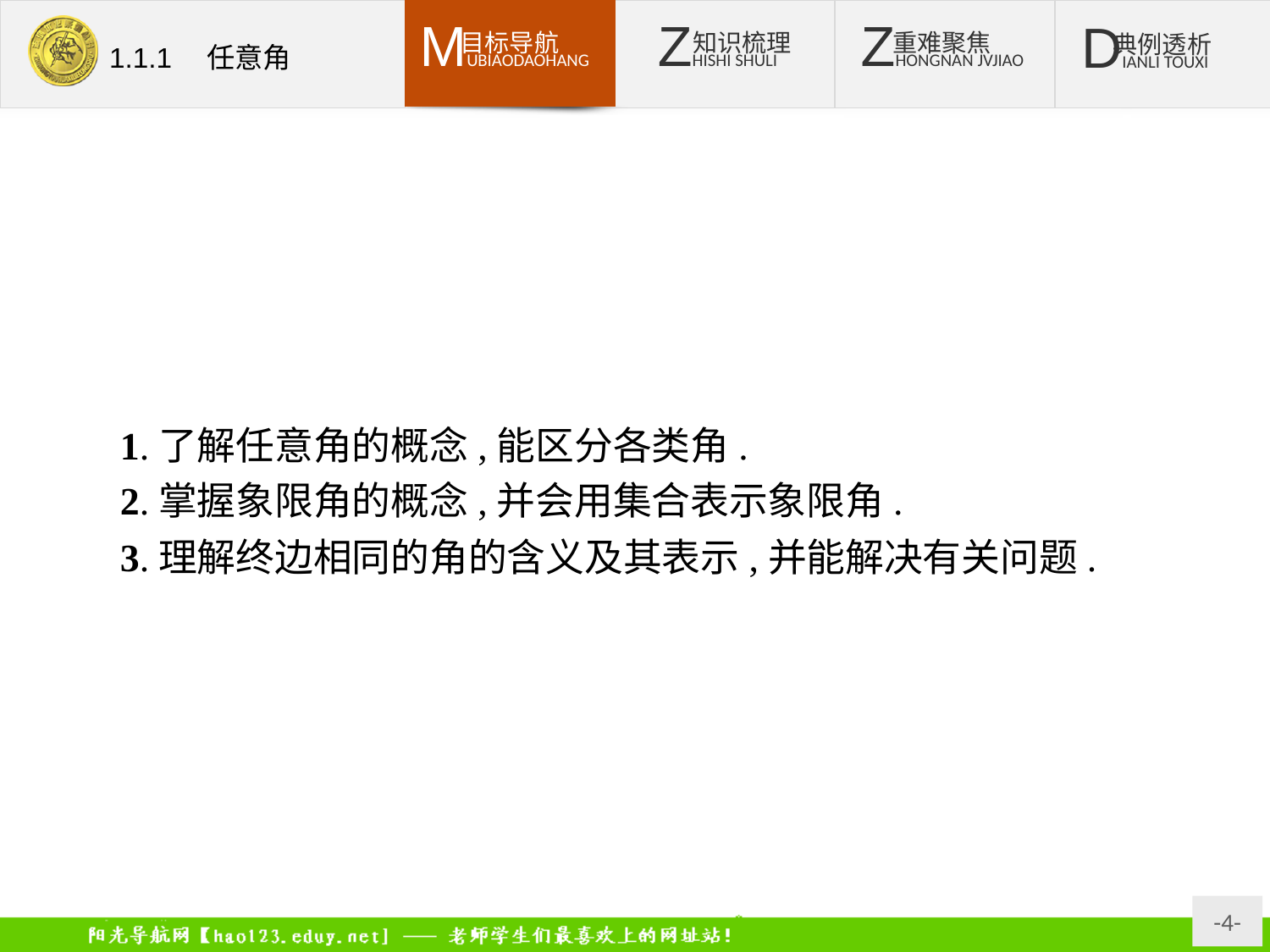

1.了解任意角的概念,能区分各类角.
2.掌握象限角的概念,并会用集合表示象限角.
3.理解终边相同的角的含义及其表示,并能解决有关问题.